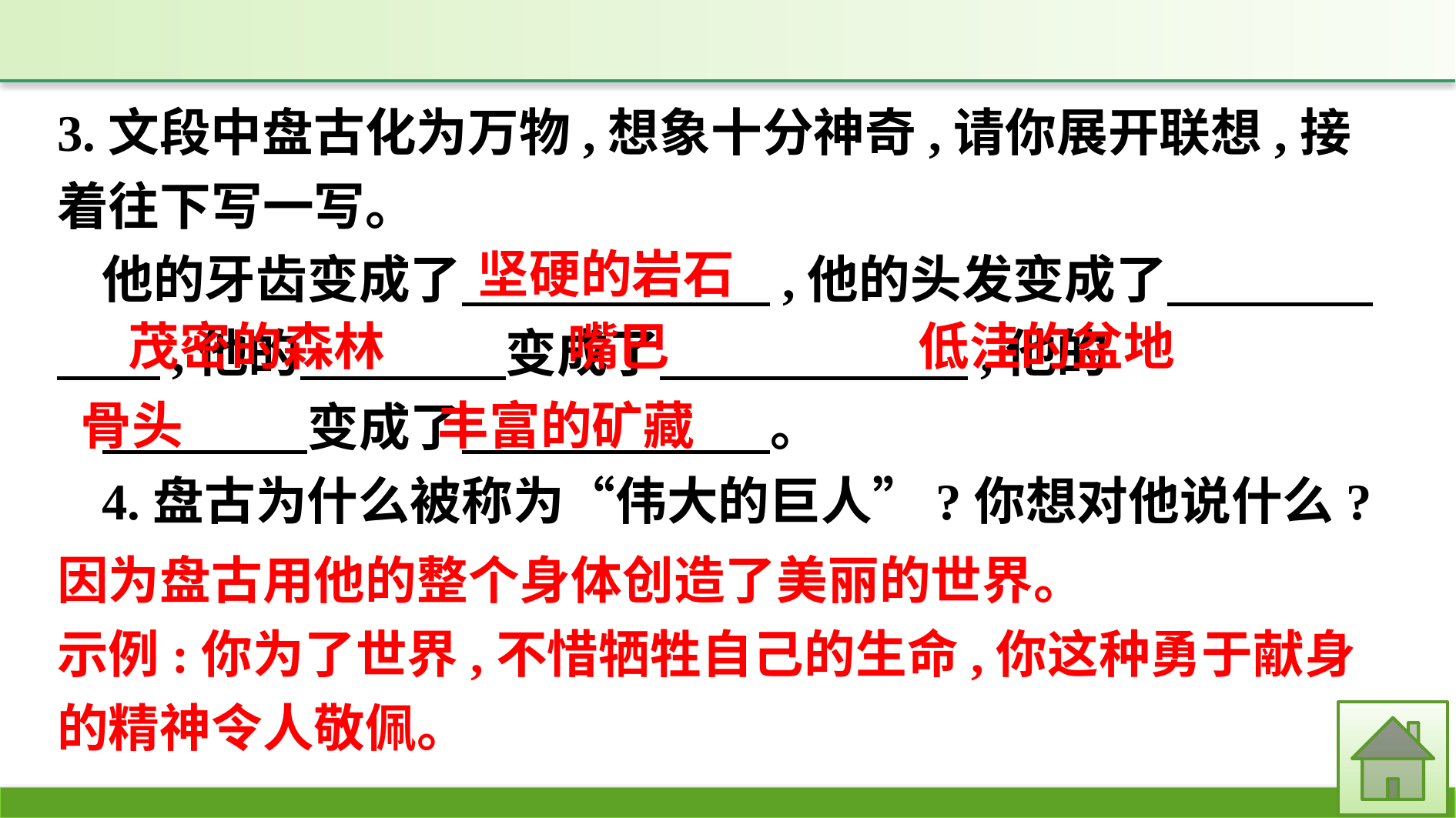

3.文段中盘古化为万物,想象十分神奇,请你展开联想,接着往下写一写。
他的牙齿变成了　　　　　　,他的头发变成了　　　　　　,他的　　　　变成了　　　　　　,他的
　　　　变成了　　　　　　。
4.盘古为什么被称为“伟大的巨人”?你想对他说什么?
坚硬的岩石
茂密的森林
嘴巴
低洼的盆地
骨头
丰富的矿藏
因为盘古用他的整个身体创造了美丽的世界。
示例:你为了世界,不惜牺牲自己的生命,你这种勇于献身的精神令人敬佩。